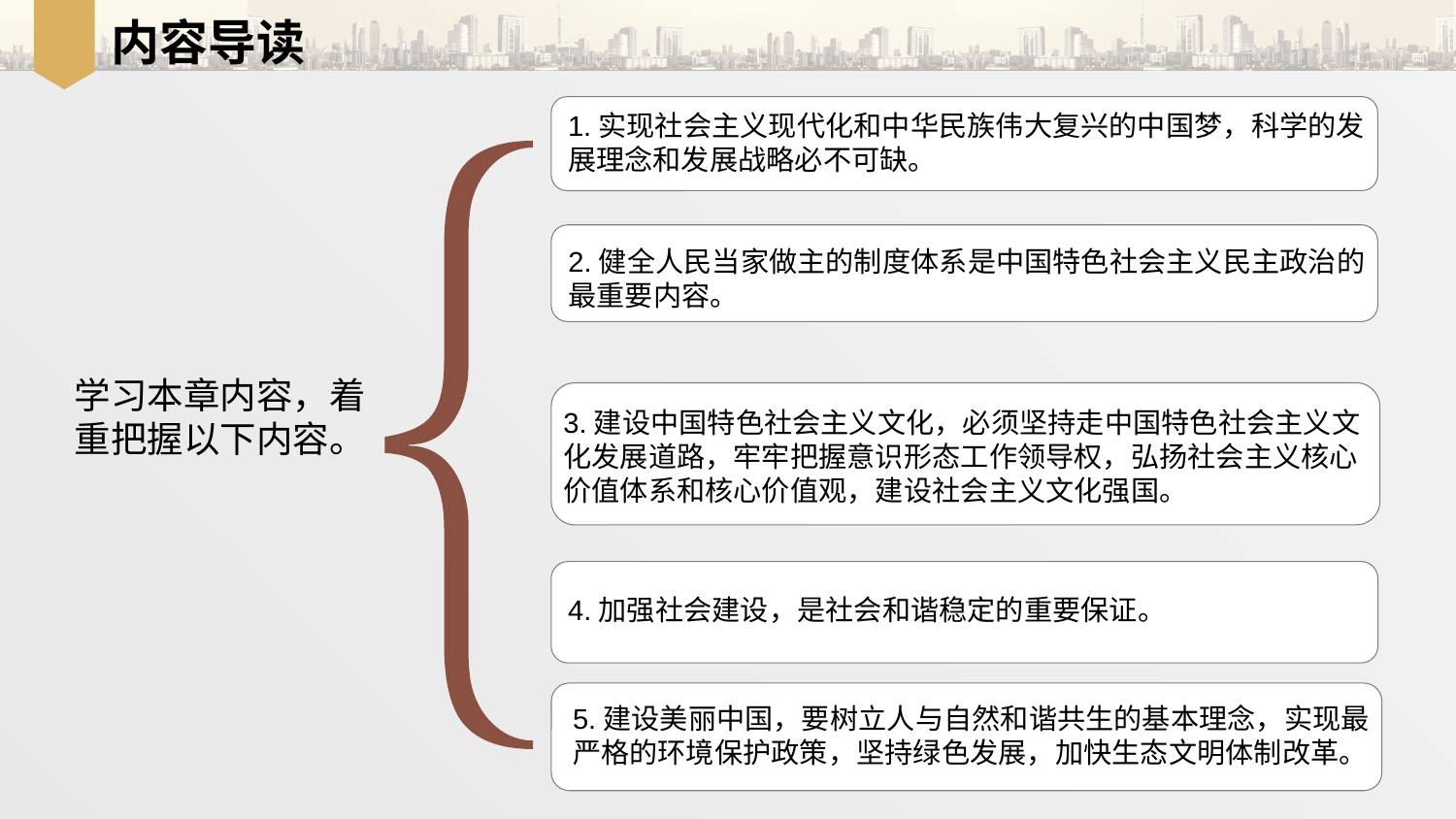

# 内容导读

1.实现社会主义现代化和中华民族伟大复兴的中国梦，科学的发展理念和发展战略必不可缺。

2.健全人民当家做主的制度体系是中国特色社会主义民主政治的最重要内容。
学习本章内容，着
重把握以下内容。

3.建设中国特色社会主义文化，必须坚持走中国特色社会主义文化发展道路，牢牢把握意识形态工作领导权，弘扬社会主义核心价值体系和核心价值观，建设社会主义文化强国。

4.加强社会建设，是社会和谐稳定的重要保证。

5.建设美丽中国，要树立人与自然和谐共生的基本理念，实现最严格的环境保护政策，坚持绿色发展，加快生态文明体制改革。